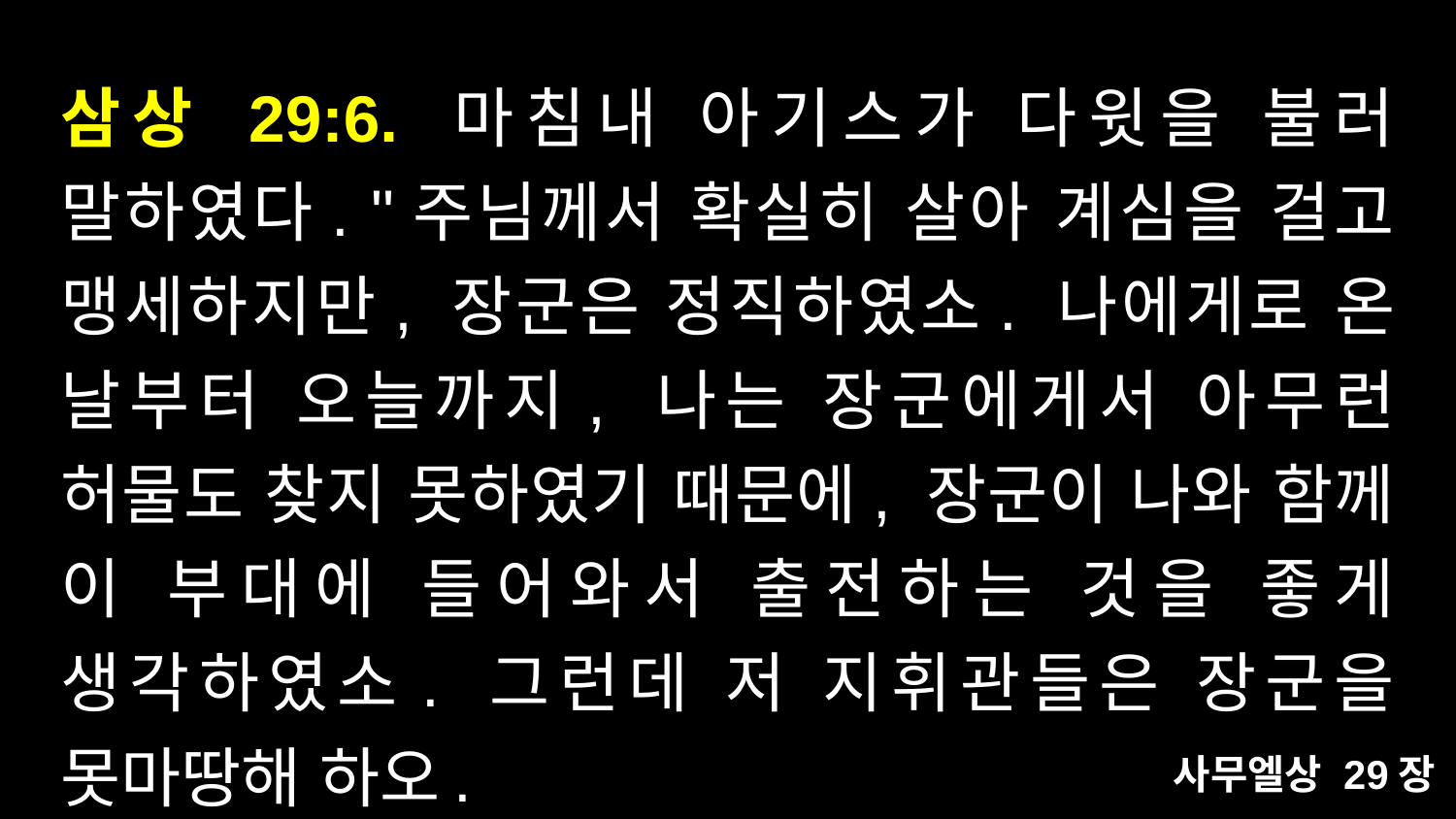

# 삼상 29:6. 마침내 아기스가 다윗을 불러 말하였다. "주님께서 확실히 살아 계심을 걸고 맹세하지만, 장군은 정직하였소. 나에게로 온 날부터 오늘까지, 나는 장군에게서 아무런 허물도 찾지 못하였기 때문에, 장군이 나와 함께 이 부대에 들어와서 출전하는 것을 좋게 생각하였소. 그런데 저 지휘관들은 장군을 못마땅해 하오.
사무엘상 29장